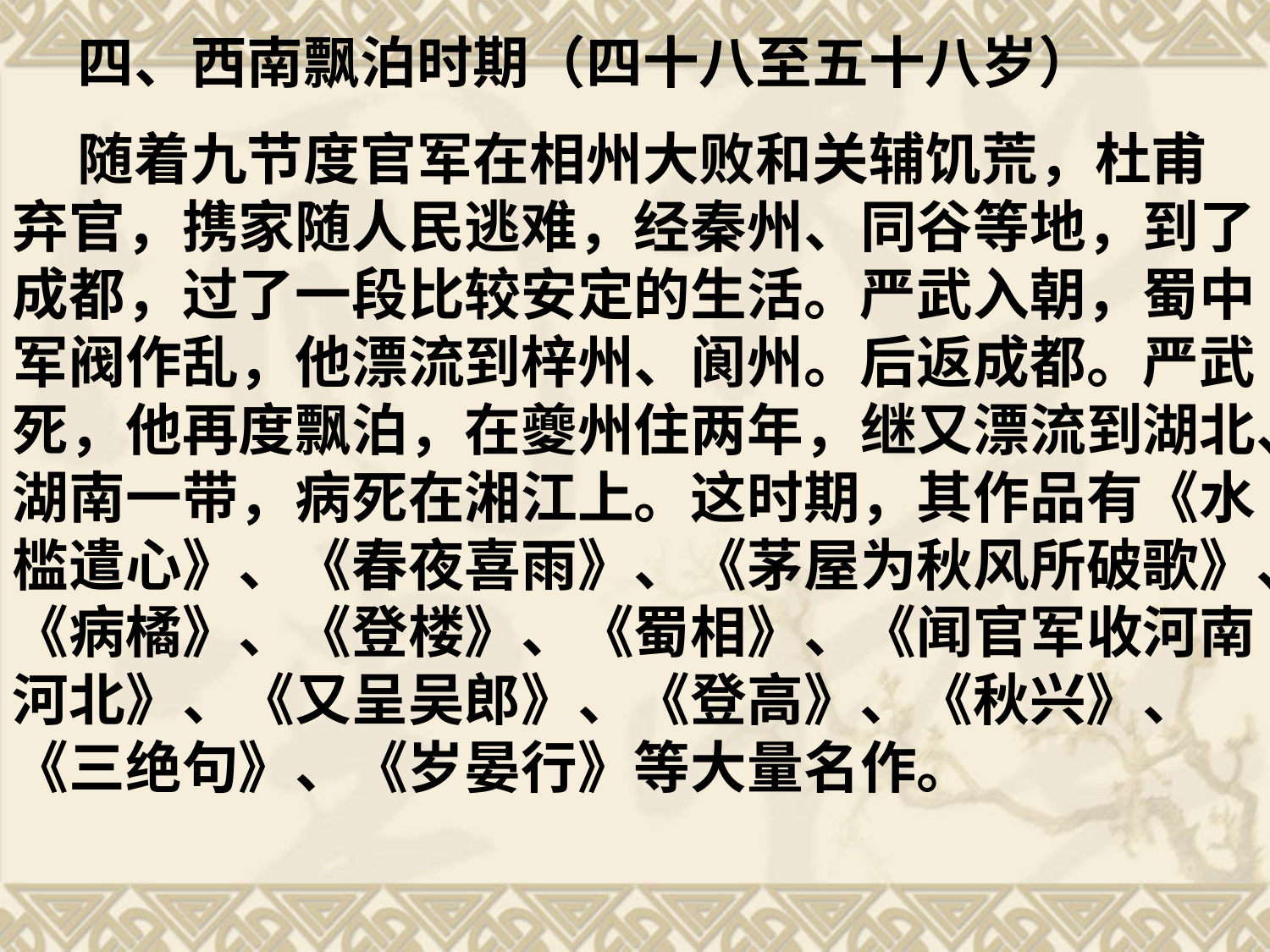

四、西南飘泊时期（四十八至五十八岁）
    随着九节度官军在相州大败和关辅饥荒，杜甫弃官，携家随人民逃难，经秦州、同谷等地，到了成都，过了一段比较安定的生活。严武入朝，蜀中军阀作乱，他漂流到梓州、阆州。后返成都。严武死，他再度飘泊，在夔州住两年，继又漂流到湖北、湖南一带，病死在湘江上。这时期，其作品有《水槛遣心》、《春夜喜雨》、《茅屋为秋风所破歌》、《病橘》、《登楼》、《蜀相》、《闻官军收河南河北》、《又呈吴郎》、《登高》、《秋兴》、《三绝句》、《岁晏行》等大量名作。